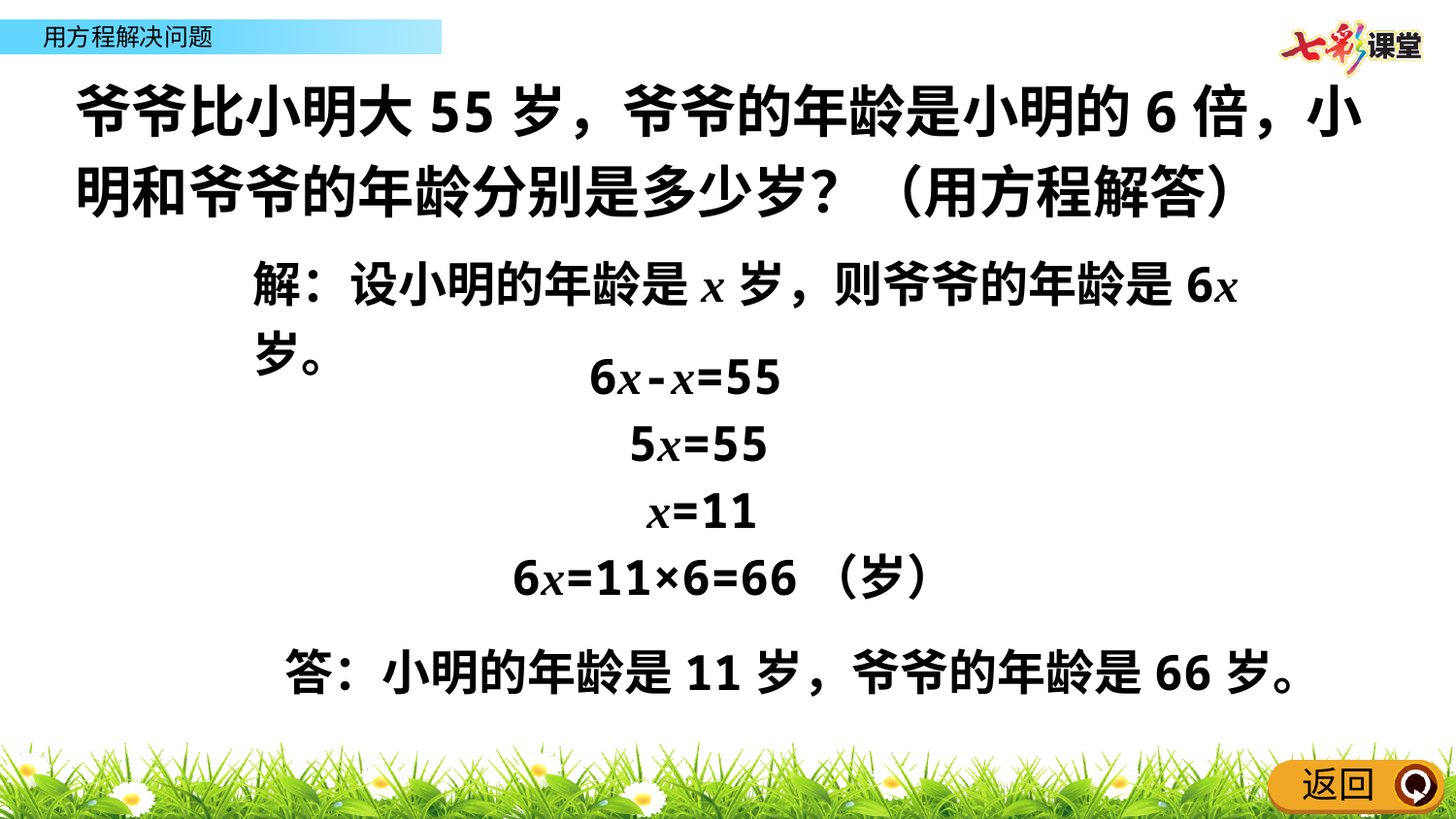

爷爷比小明大55岁，爷爷的年龄是小明的6倍，小明和爷爷的年龄分别是多少岁？（用方程解答）
解：设小明的年龄是x岁，则爷爷的年龄是6x岁。
6x-x=55
5x=55
x=11
6x=11×6=66（岁）
答：小明的年龄是11岁，爷爷的年龄是66岁。